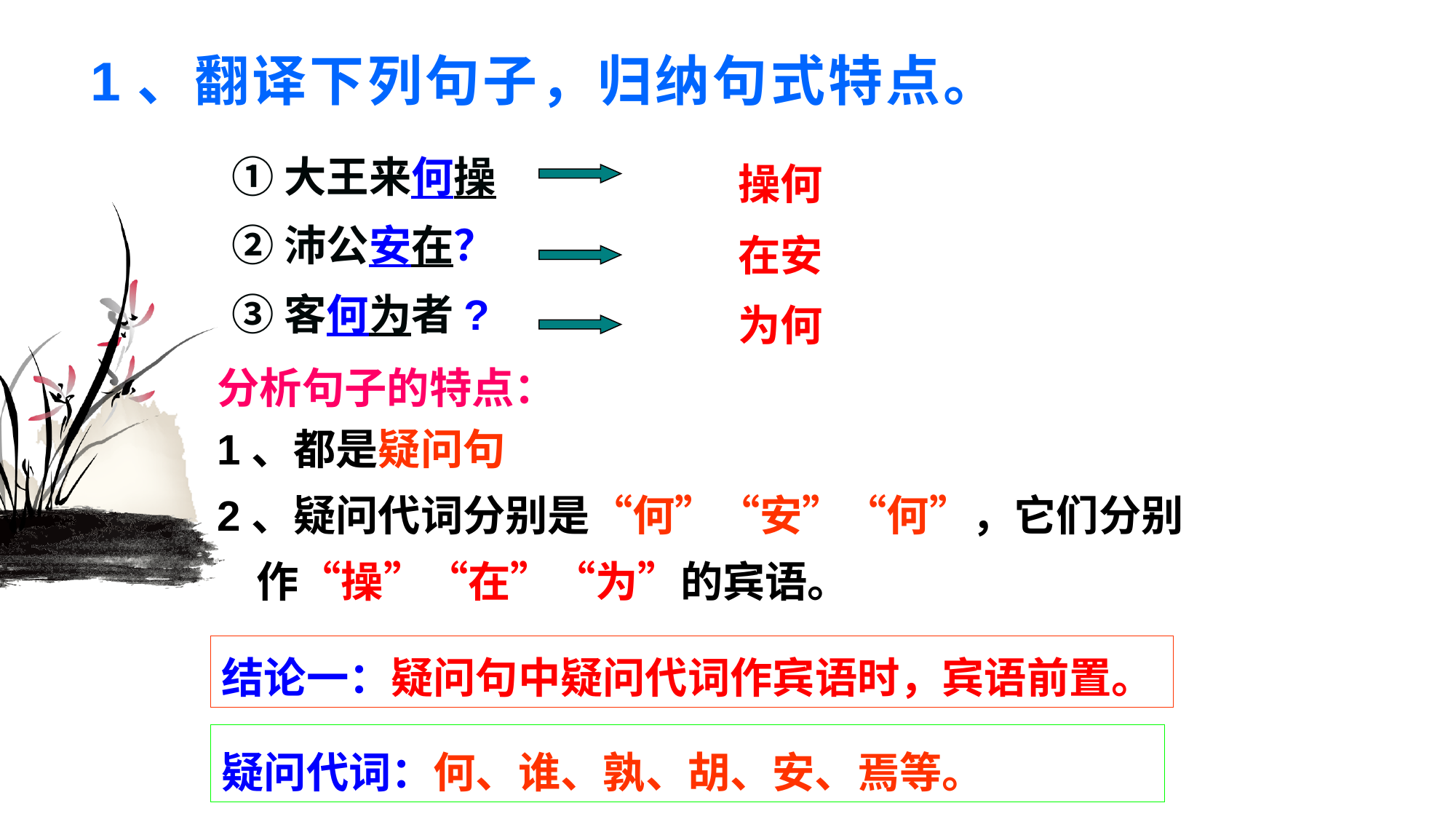

# 1、翻译下列句子，归纳句式特点。
①大王来何操
②沛公安在？
③客何为者?
操何

在安

为何

分析句子的特点：
1、都是疑问句
2、疑问代词分别是“何”“安”“何”，它们分别
   作“操”“在”“为”的宾语。
结论一：疑问句中疑问代词作宾语时，宾语前置。
疑问代词：何、谁、孰、胡、安、焉等。